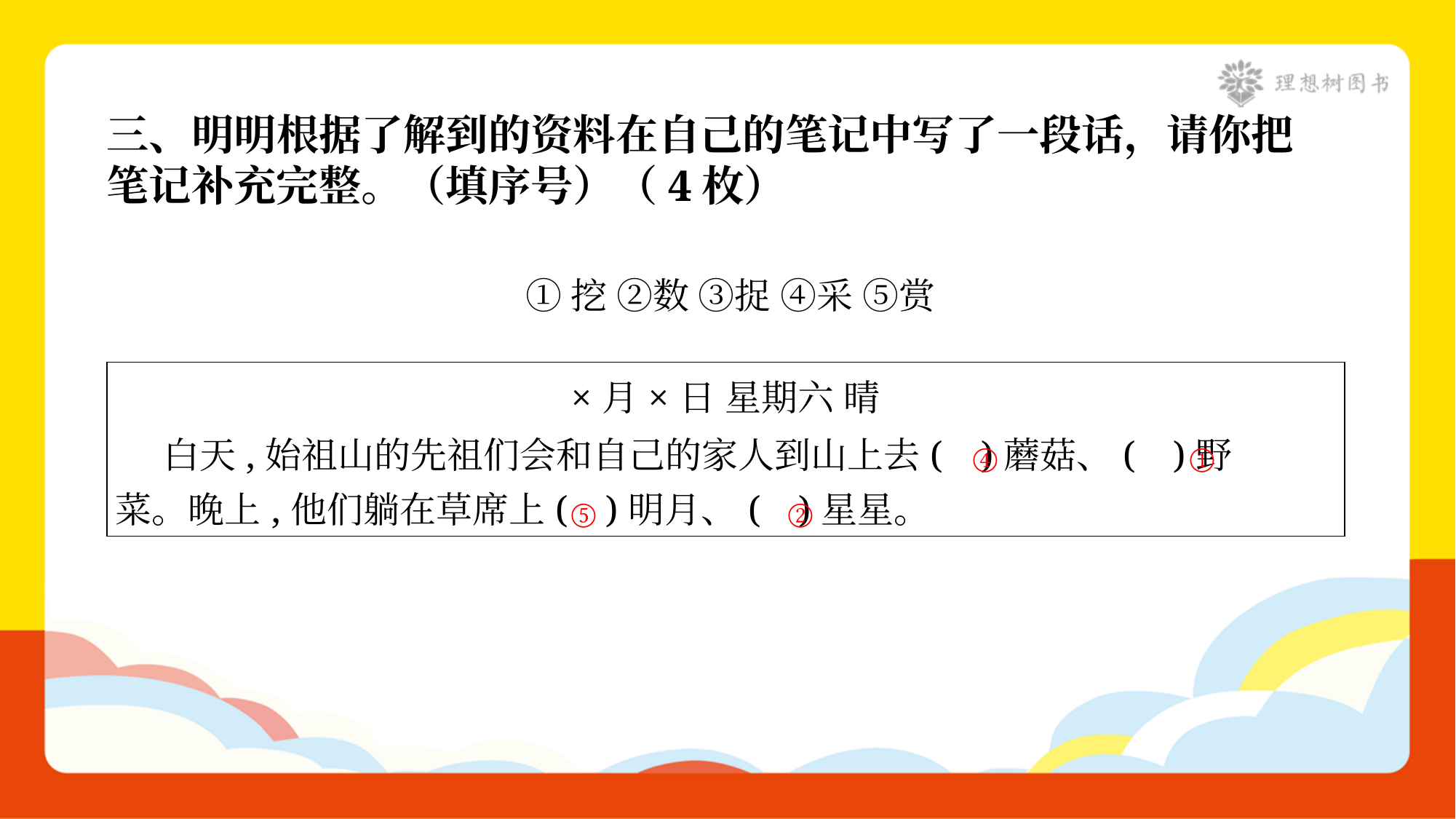

三、明明根据了解到的资料在自己的笔记中写了一段话，请你把
笔记补充完整。（填序号）（4枚）

①挖 ②数 ③捉 ④采 ⑤赏
| ×月×日 星期六 晴 白天,始祖山的先祖们会和自己的家人到山上去( )蘑菇、( )野 菜。晚上,他们躺在草席上( )明月、( )星星。 |
| --- |
④
①
⑤
②